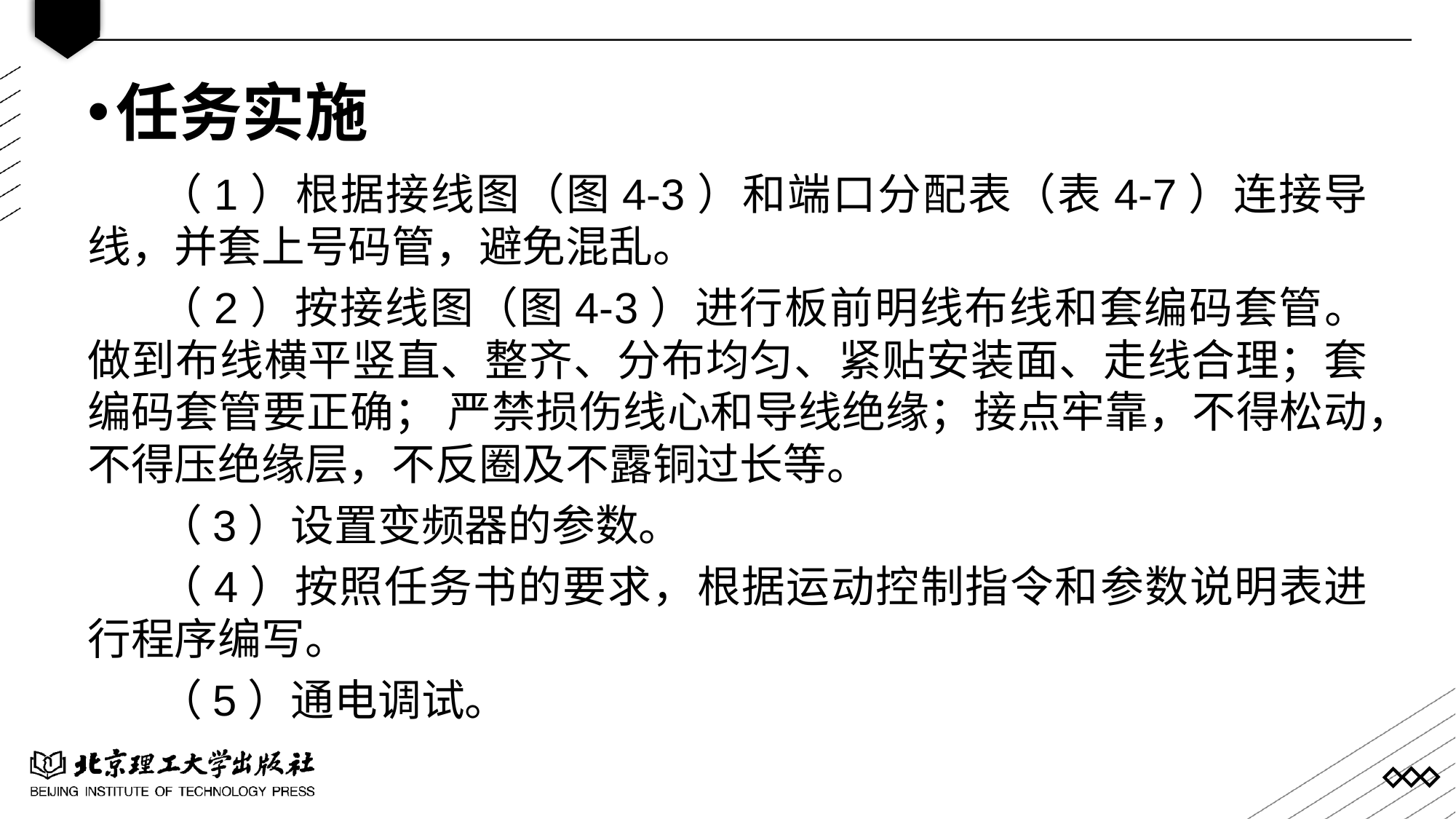

任务实施
（1）根据接线图（图4-3）和端口分配表（表4-7）连接导线，并套上号码管，避免混乱。
（2）按接线图（图4-3）进行板前明线布线和套编码套管。做到布线横平竖直、整齐、分布均匀、紧贴安装面、走线合理；套编码套管要正确； 严禁损伤线心和导线绝缘；接点牢靠，不得松动，不得压绝缘层，不反圈及不露铜过长等。
（3）设置变频器的参数。
（4）按照任务书的要求，根据运动控制指令和参数说明表进行程序编写。
（5）通电调试。